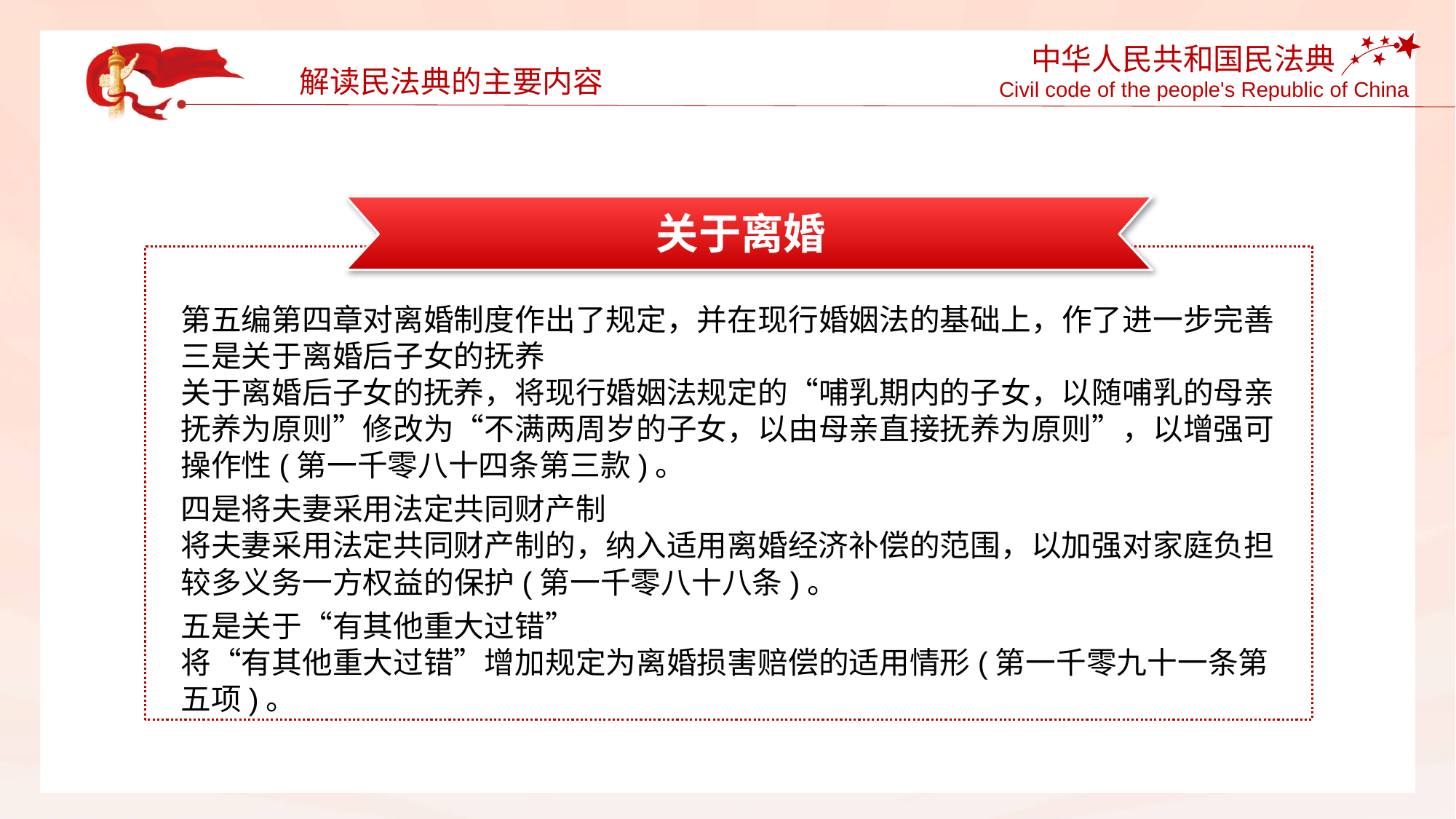

解读民法典的主要内容

关于离婚

第五编第四章对离婚制度作出了规定，并在现行婚姻法的基础上，作了进一步完善
三是关于离婚后子女的抚养
关于离婚后子女的抚养，将现行婚姻法规定的“哺乳期内的子女，以随哺乳的母亲抚养为原则”修改为“不满两周岁的子女，以由母亲直接抚养为原则”，以增强可操作性(第一千零八十四条第三款)。
四是将夫妻采用法定共同财产制
将夫妻采用法定共同财产制的，纳入适用离婚经济补偿的范围，以加强对家庭负担较多义务一方权益的保护(第一千零八十八条)。
五是关于“有其他重大过错”
将“有其他重大过错”增加规定为离婚损害赔偿的适用情形(第一千零九十一条第五项)。